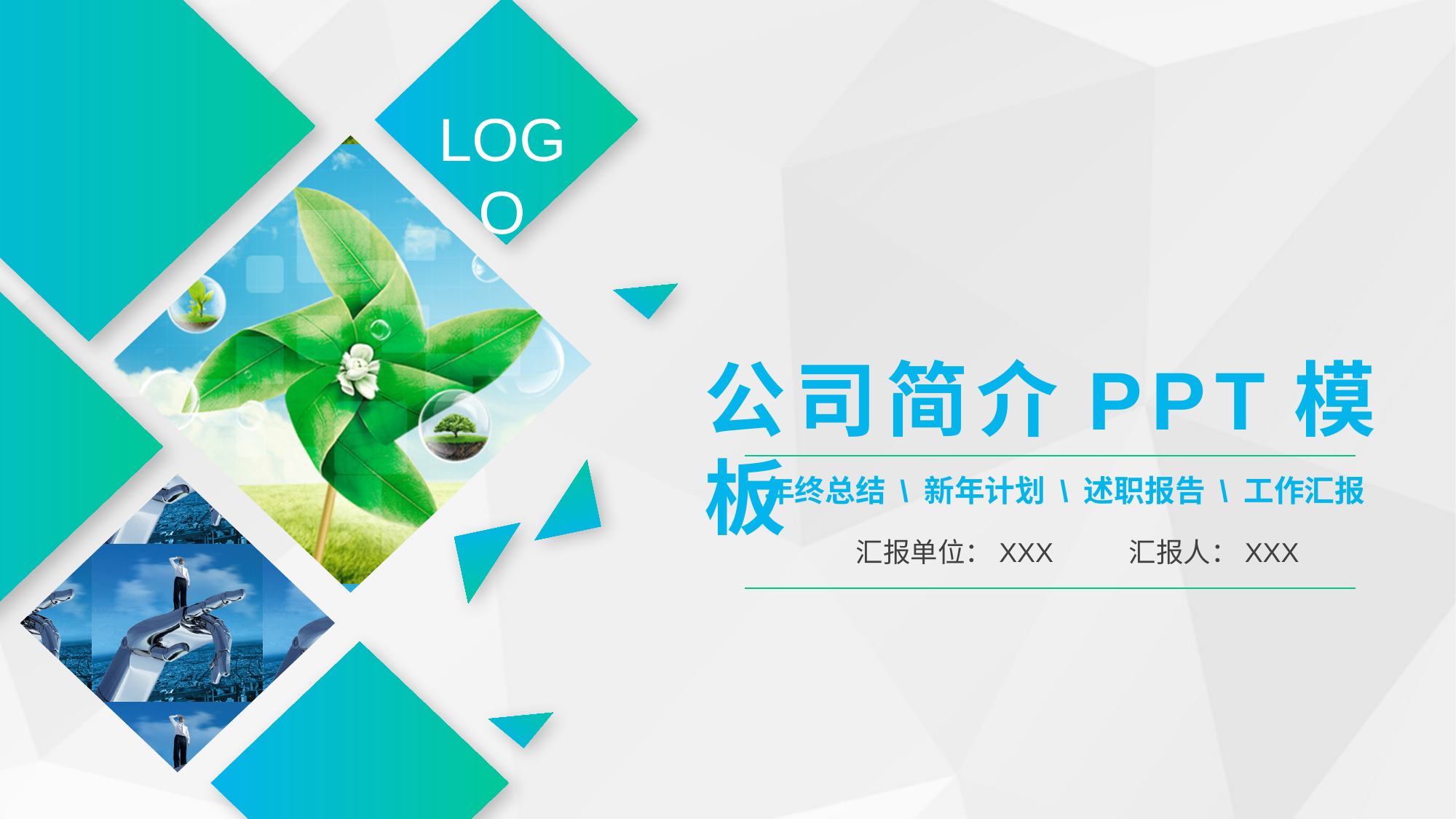

LOGO

公司简介PPT模板
年终总结 \ 新年计划 \ 述职报告 \ 工作汇报

汇报单位：XXX         汇报人：XXX